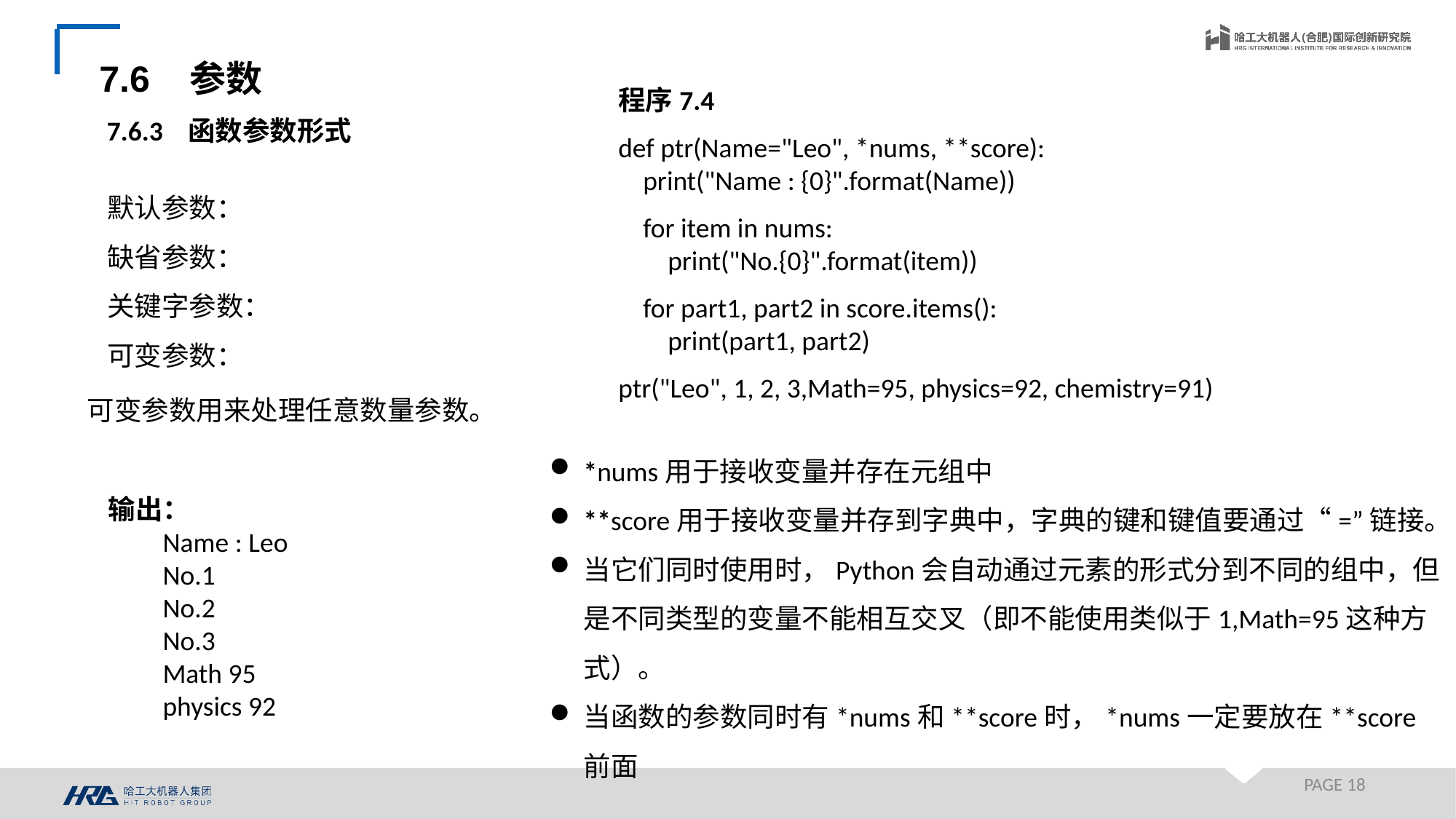

7.6   参数
程序7.4

def ptr(Name="Leo", *nums, **score):
    print("Name : {0}".format(Name))

    for item in nums:
        print("No.{0}".format(item))

    for part1, part2 in score.items():
        print(part1, part2)

ptr("Leo", 1, 2, 3,Math=95, physics=92, chemistry=91)
7.6.3   函数参数形式
默认参数：
缺省参数：
关键字参数：
可变参数：
可变参数用来处理任意数量参数。
*nums用于接收变量并存在元组中
**score用于接收变量并存到字典中，字典的键和键值要通过“=”链接。
当它们同时使用时，Python会自动通过元素的形式分到不同的组中，但是不同类型的变量不能相互交叉（即不能使用类似于1,Math=95这种方式）。
当函数的参数同时有*nums和**score时，*nums一定要放在**score前面
输出：
Name : Leo
No.1
No.2
No.3
Math 95
physics 92